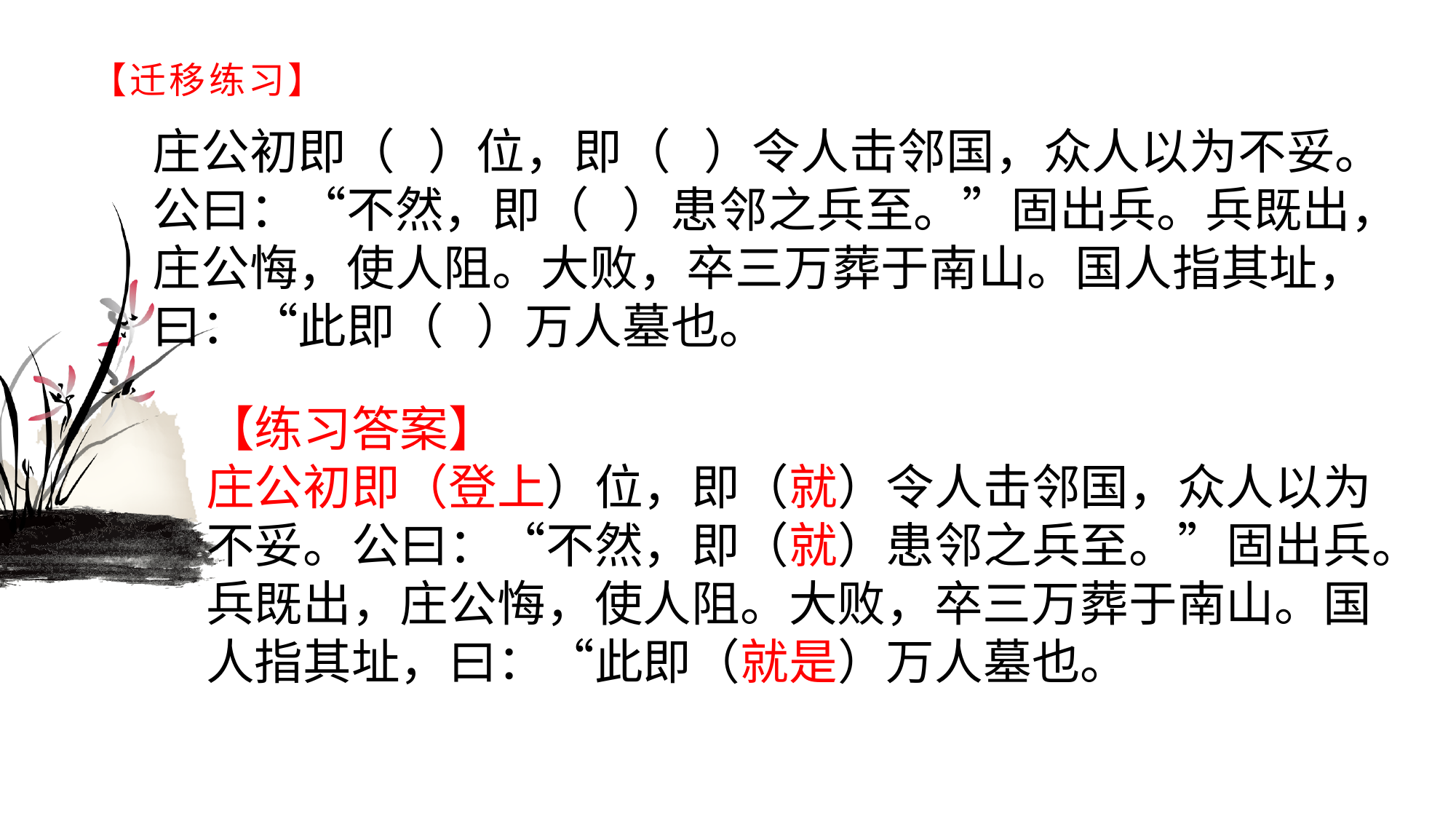

# 【迁移练习】
庄公初即（   ）位，即（   ）令人击邻国，众人以为不妥。公曰：“不然，即（   ）患邻之兵至。”固出兵。兵既出，庄公悔，使人阻。大败，卒三万葬于南山。国人指其址，曰：“此即（   ）万人墓也。
【练习答案】庄公初即（登上）位，即（就）令人击邻国，众人以为不妥。公曰：“不然，即（就）患邻之兵至。”固出兵。兵既出，庄公悔，使人阻。大败，卒三万葬于南山。国人指其址，曰：“此即（就是）万人墓也。